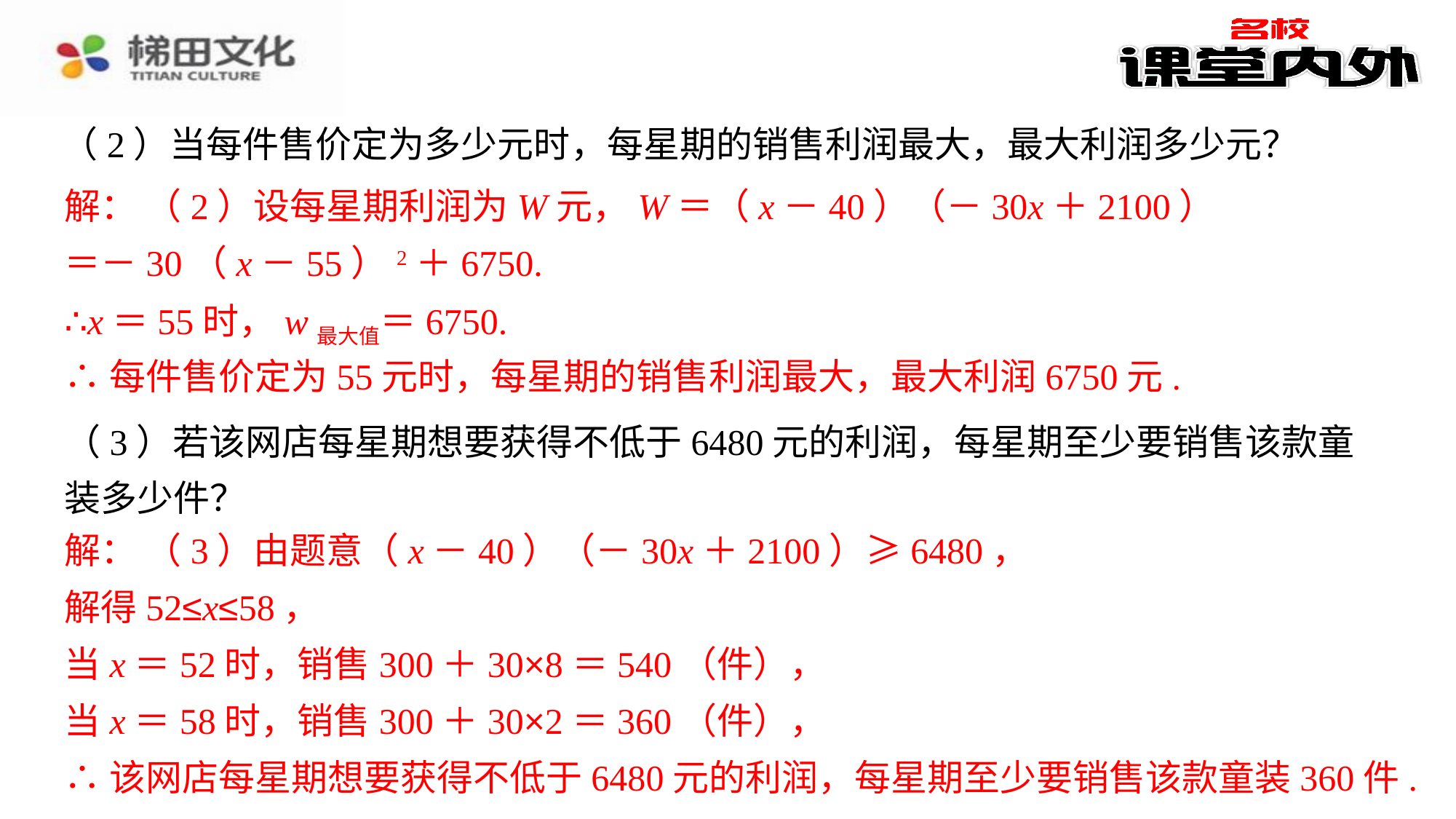

（2）当每件售价定为多少元时，每星期的销售利润最大，最大利润多少元？
解： （2）设每星期利润为W元，W＝（x－40）（－30x＋2100）
＝－30（x－55）2＋6750.
∴x＝55时，w最大值＝6750.
∴每件售价定为55元时，每星期的销售利润最大，最大利润6750元.
（3）若该网店每星期想要获得不低于6480元的利润，每星期至少要销售该款童装多少件？
解： （3）由题意（x－40）（－30x＋2100）≥6480，
解得52≤x≤58，
解：（1）y＝300＋30（60－x）＝－30x＋2100.⁠
当x＝52时，销售300＋30×8＝540（件），
当x＝58时，销售300＋30×2＝360（件），
∴该网店每星期想要获得不低于6480元的利润，每星期至少要销售该款童装360件.